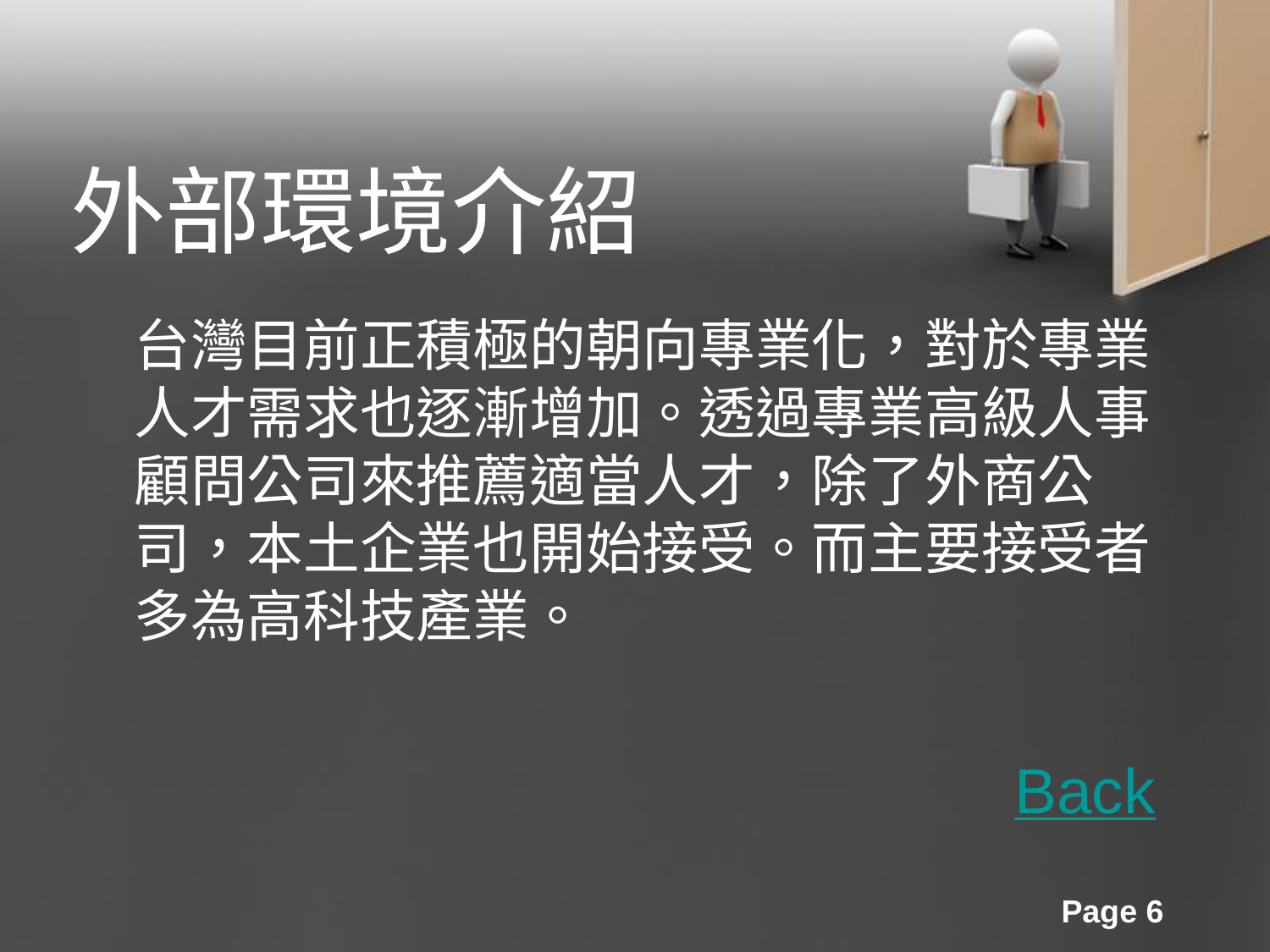

外部環境介紹
台灣目前正積極的朝向專業化，對於專業人才需求也逐漸增加。透過專業高級人事顧問公司來推薦適當人才，除了外商公司，本土企業也開始接受。而主要接受者多為高科技產業。
Back